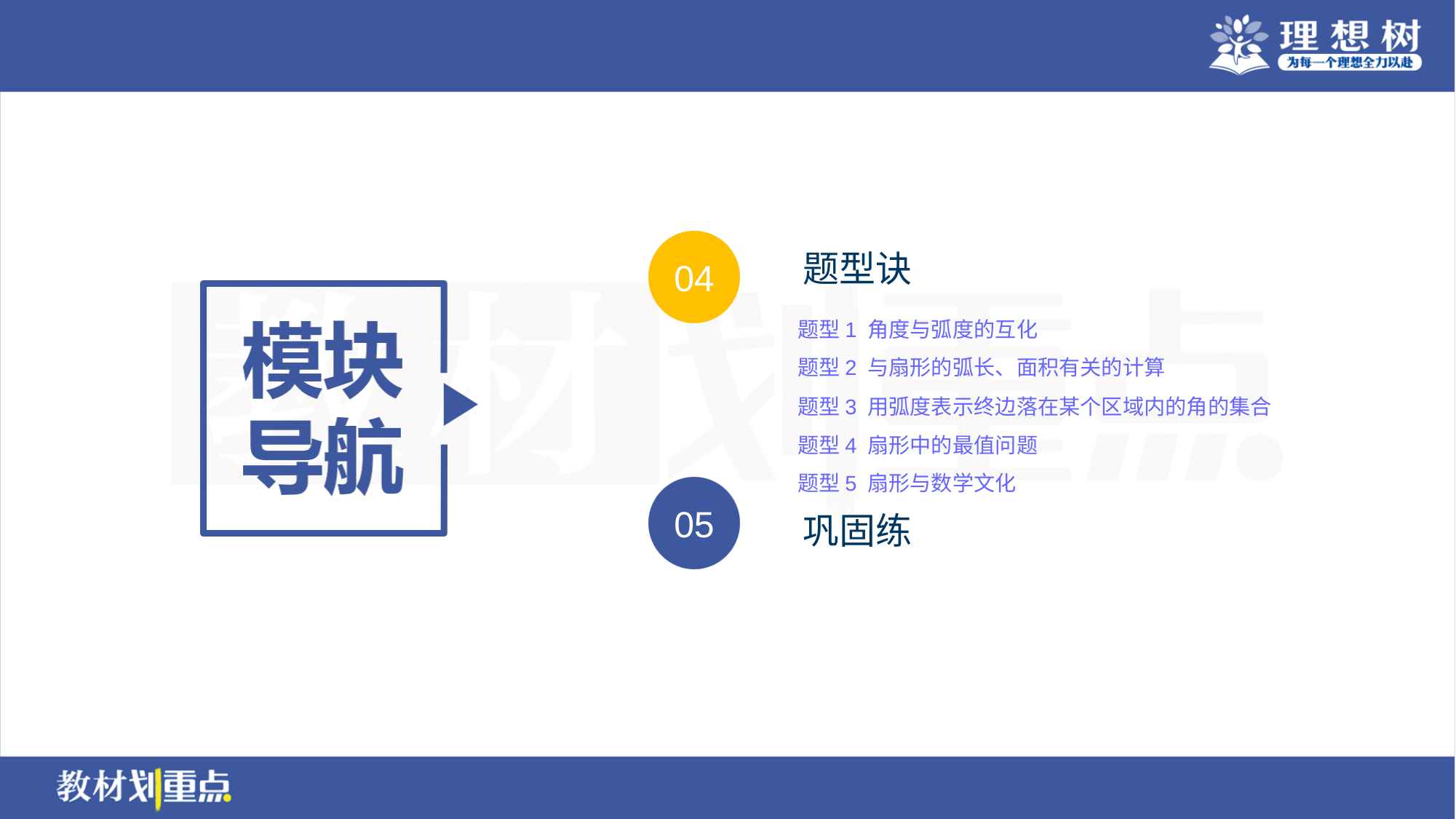

题型1 角度与弧度的互化
题型2 与扇形的弧长、面积有关的计算
题型3 用弧度表示终边落在某个区域内的角的集合
题型4 扇形中的最值问题
题型5 扇形与数学文化